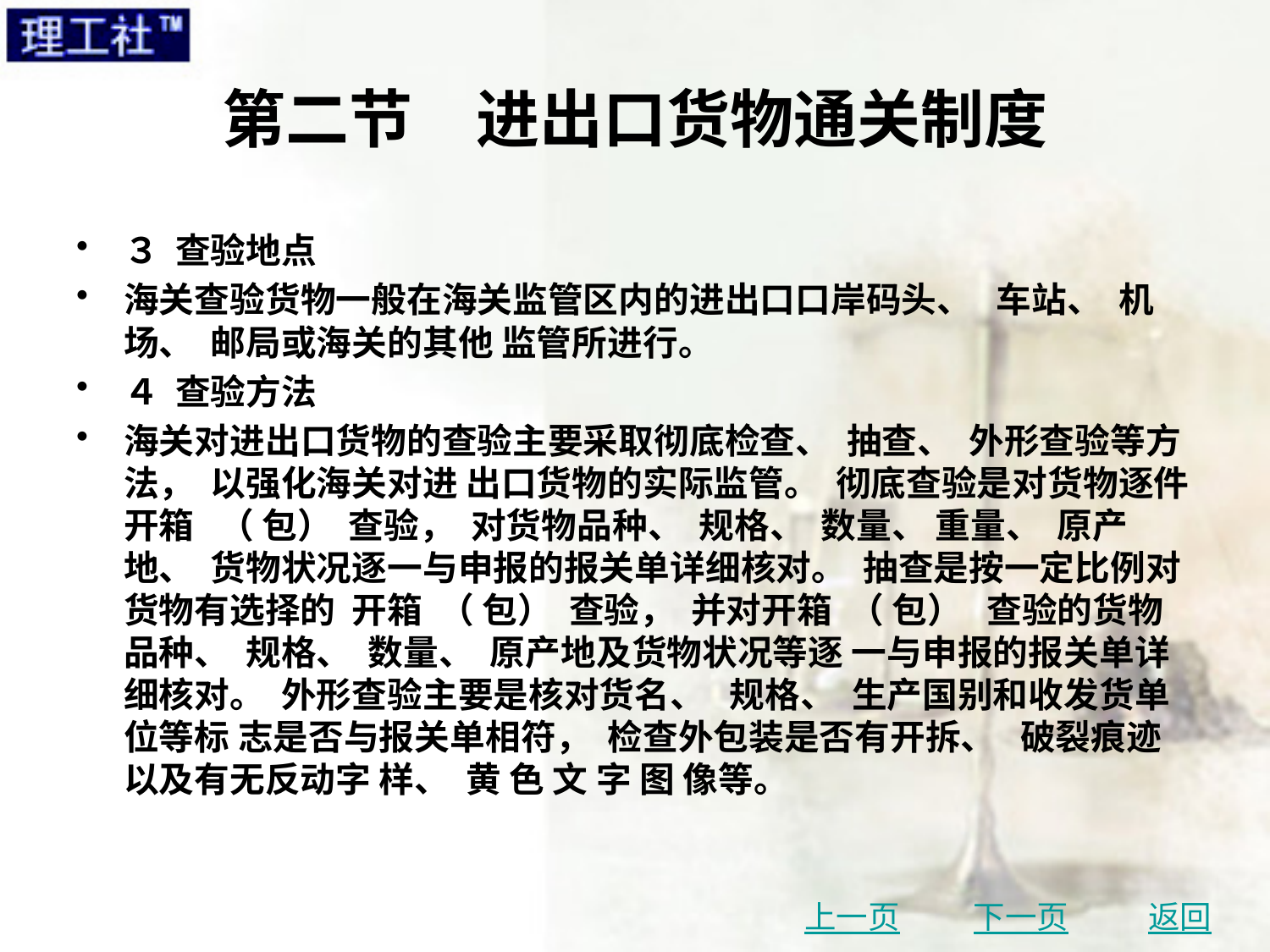

# 第二节　进出口货物通关制度
３  查验地点
海关查验货物一般在海关监管区内的进出口口岸码头、   车站、  机场、  邮局或海关的其他 监管所进行。
４  查验方法
海关对进出口货物的查验主要采取彻底检查、  抽查、  外形查验等方法，  以强化海关对进 出口货物的实际监管。  彻底查验是对货物逐件开箱   （ 包）  查验，  对货物品种、  规格、  数量、 重量、  原产地、  货物状况逐一与申报的报关单详细核对。  抽查是按一定比例对货物有选择的  开箱  （ 包）  查验，  并对开箱  （ 包）   查验的货物品种、  规格、  数量、  原产地及货物状况等逐 一与申报的报关单详细核对。  外形查验主要是核对货名、   规格、  生产国别和收发货单位等标 志是否与报关单相符，  检查外包装是否有开拆、   破裂痕迹以及有无反动字 样、  黄 色 文 字 图 像等。

上一页
下一页
返回